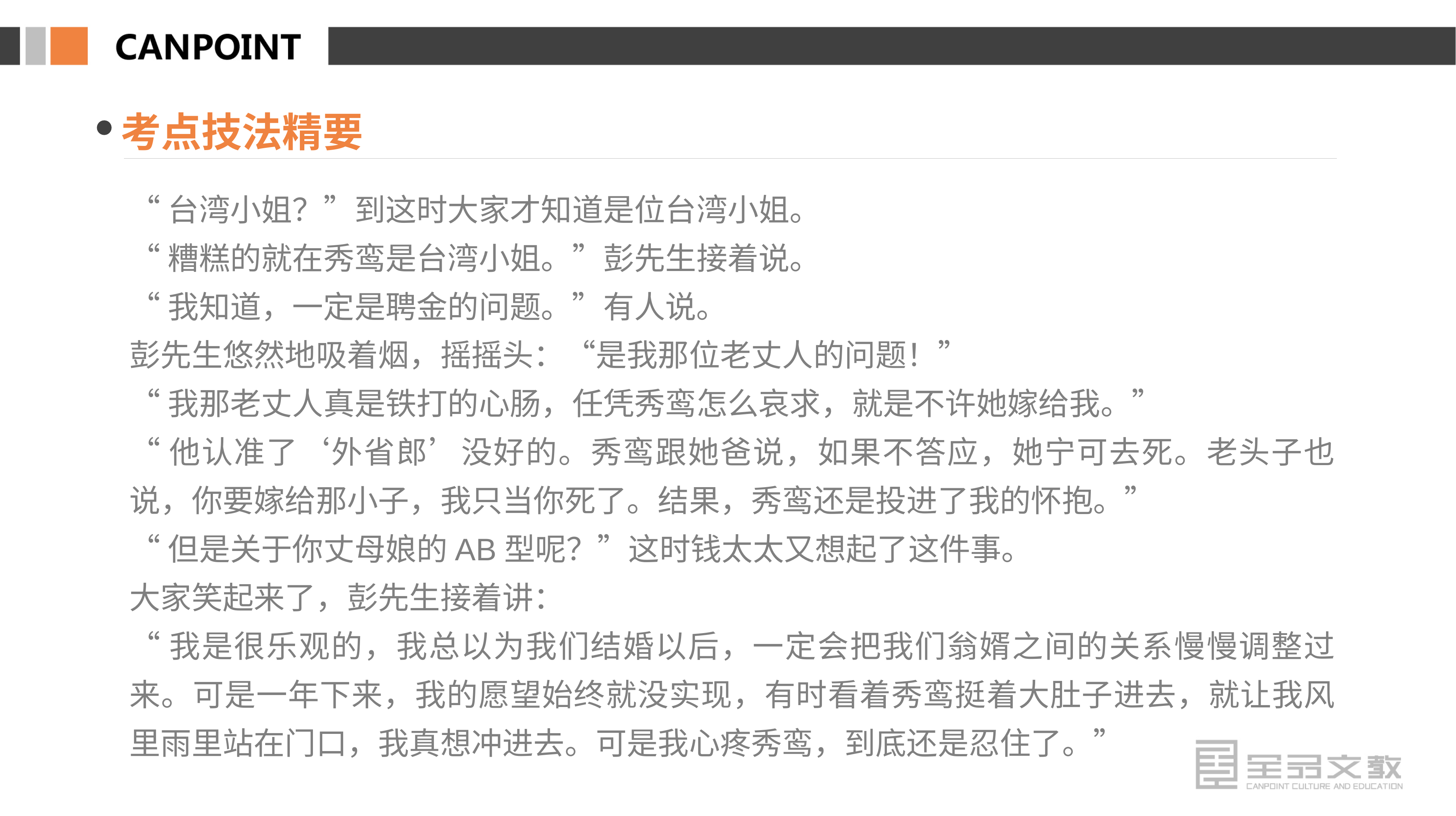

考点技法精要

“台湾小姐？”到这时大家才知道是位台湾小姐。
“糟糕的就在秀鸾是台湾小姐。”彭先生接着说。
“我知道，一定是聘金的问题。”有人说。
彭先生悠然地吸着烟，摇摇头：“是我那位老丈人的问题！”
“我那老丈人真是铁打的心肠，任凭秀鸾怎么哀求，就是不许她嫁给我。”
“他认准了‘外省郎’没好的。秀鸾跟她爸说，如果不答应，她宁可去死。老头子也说，你要嫁给那小子，我只当你死了。结果，秀鸾还是投进了我的怀抱。”
“但是关于你丈母娘的AB型呢？”这时钱太太又想起了这件事。
大家笑起来了，彭先生接着讲：
“我是很乐观的，我总以为我们结婚以后，一定会把我们翁婿之间的关系慢慢调整过来。可是一年下来，我的愿望始终就没实现，有时看着秀鸾挺着大肚子进去，就让我风里雨里站在门口，我真想冲进去。可是我心疼秀鸾，到底还是忍住了。”